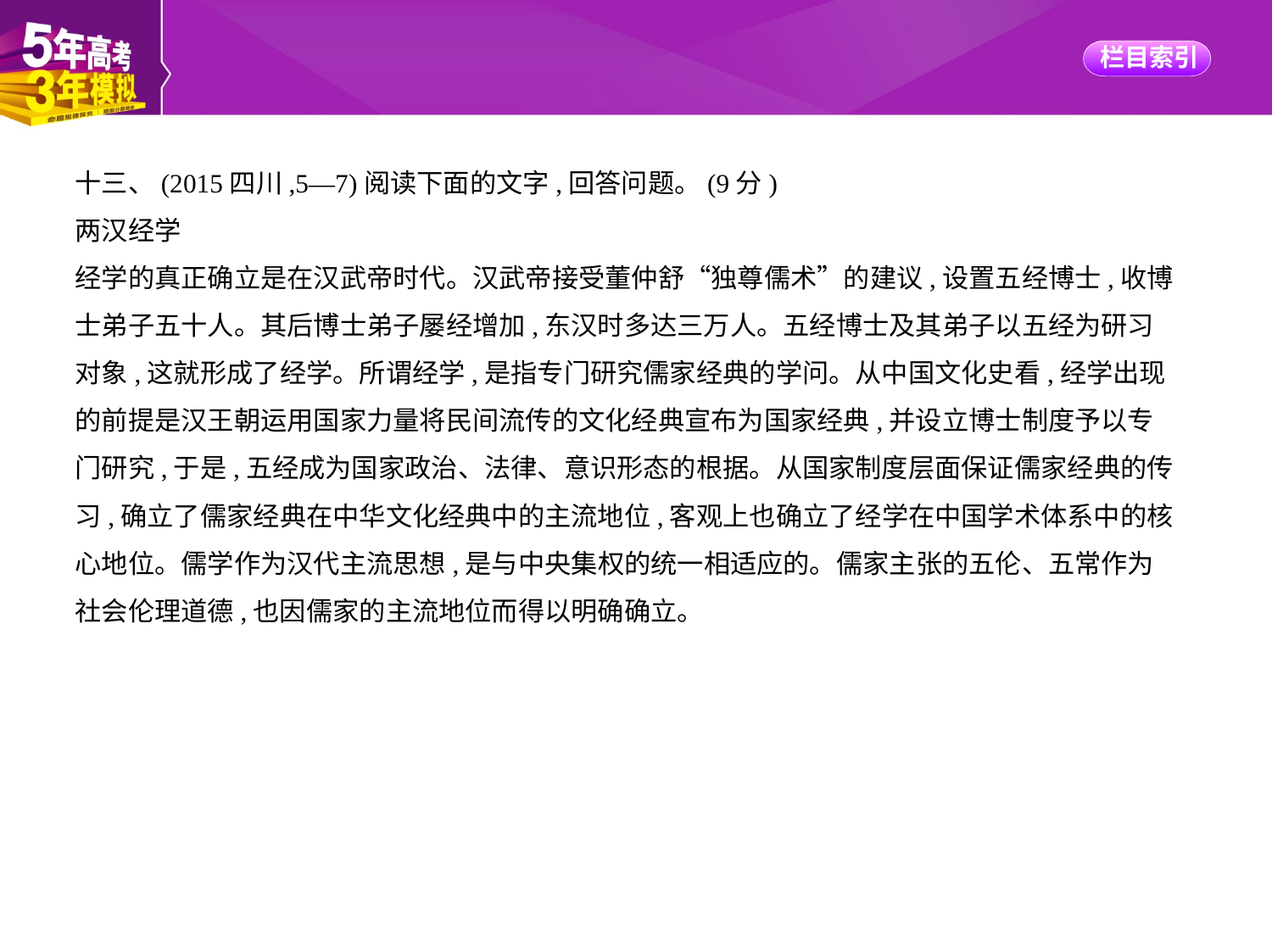

十三、(2015四川,5—7)阅读下面的文字,回答问题。(9分)
两汉经学
经学的真正确立是在汉武帝时代。汉武帝接受董仲舒“独尊儒术”的建议,设置五经博士,收博
士弟子五十人。其后博士弟子屡经增加,东汉时多达三万人。五经博士及其弟子以五经为研习
对象,这就形成了经学。所谓经学,是指专门研究儒家经典的学问。从中国文化史看,经学出现
的前提是汉王朝运用国家力量将民间流传的文化经典宣布为国家经典,并设立博士制度予以专
门研究,于是,五经成为国家政治、法律、意识形态的根据。从国家制度层面保证儒家经典的传
习,确立了儒家经典在中华文化经典中的主流地位,客观上也确立了经学在中国学术体系中的核
心地位。儒学作为汉代主流思想,是与中央集权的统一相适应的。儒家主张的五伦、五常作为
社会伦理道德,也因儒家的主流地位而得以明确确立。